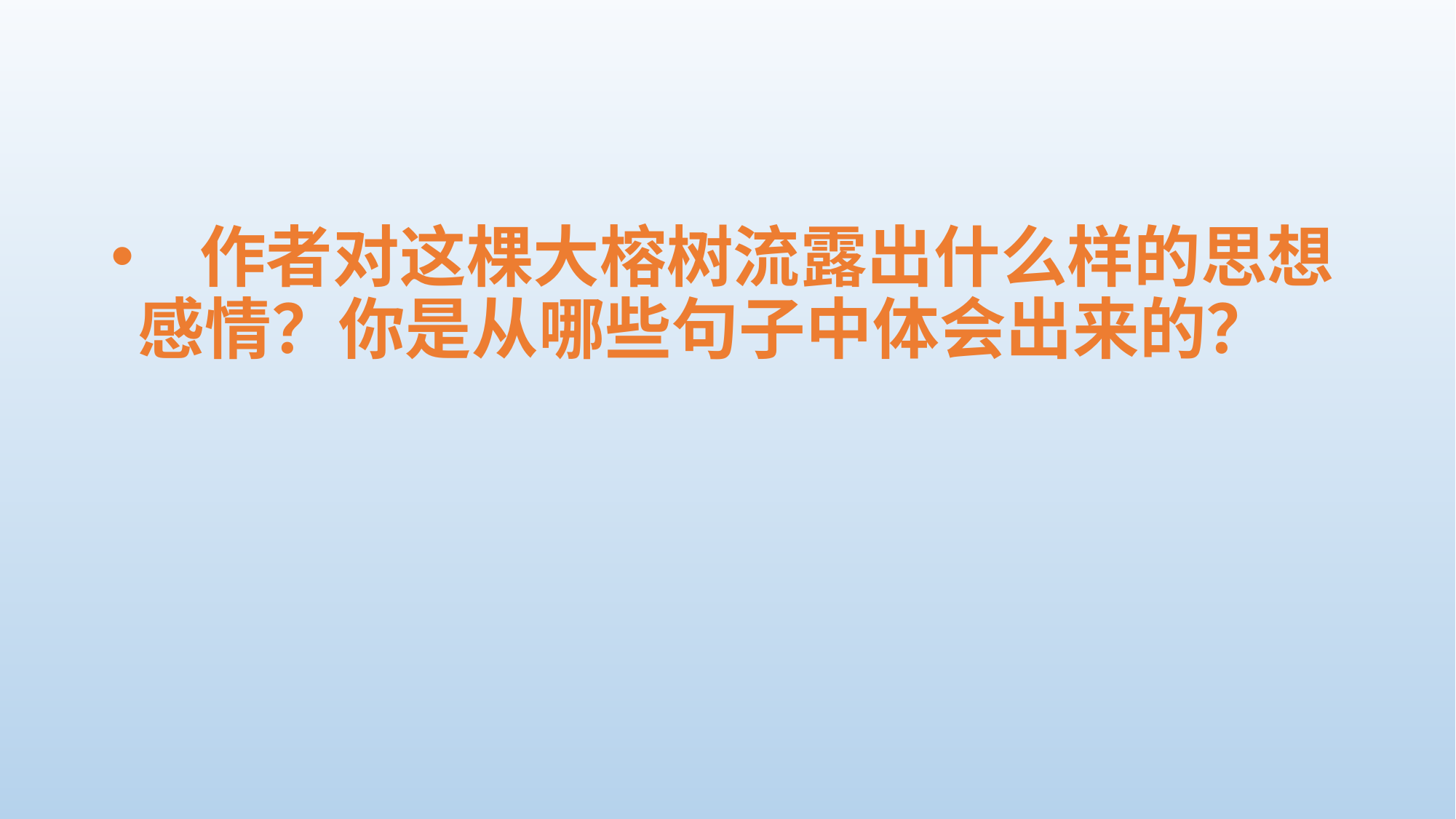

#
   作者对这棵大榕树流露出什么样的思想感情？你是从哪些句子中体会出来的？